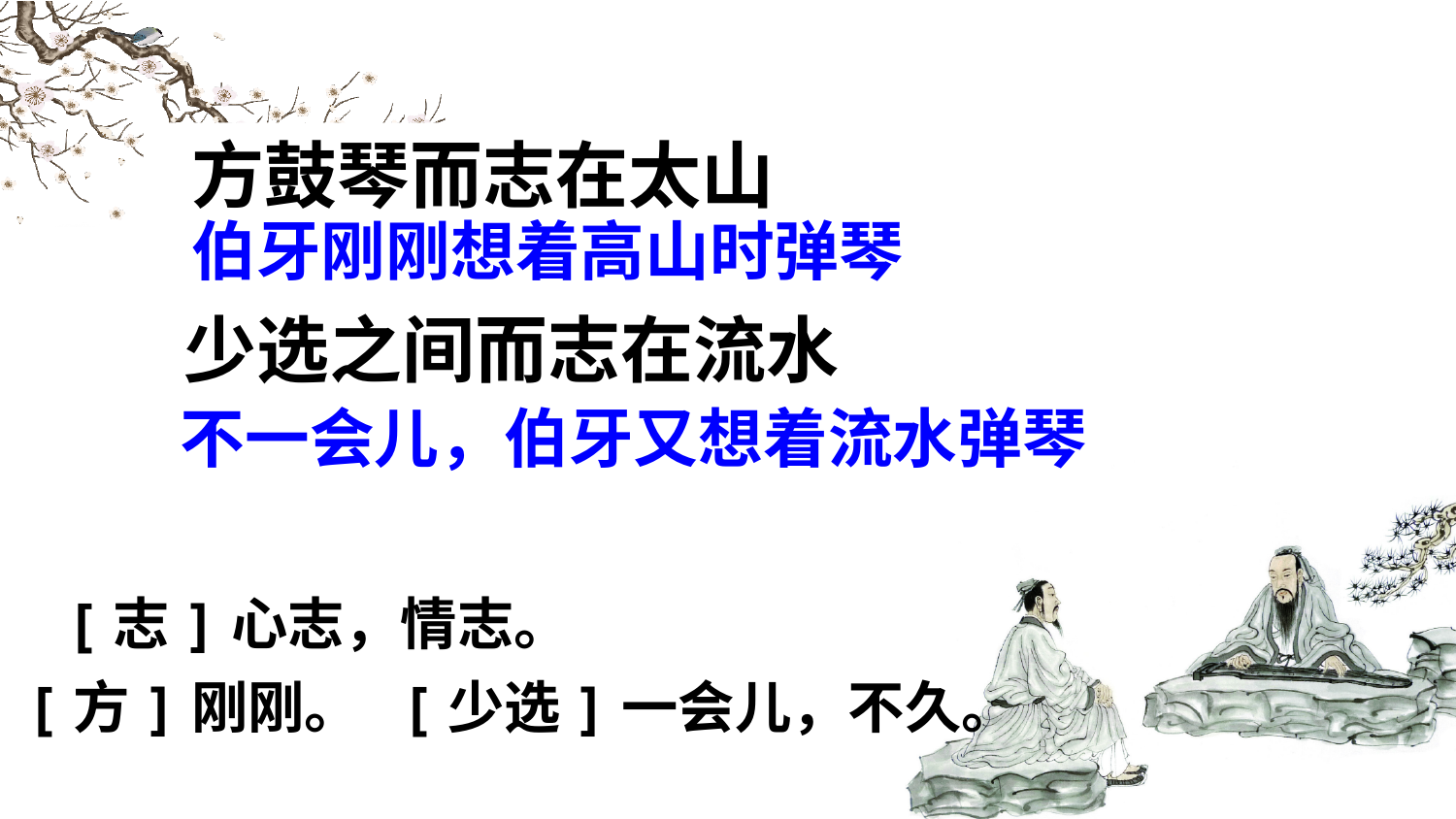

方鼓琴而志在太山

少选之间而志在流水
伯牙刚刚想着高山时弹琴
不一会儿，伯牙又想着流水弹琴

[志]心志，情志。
[方]刚刚。  [少选]一会儿，不久。